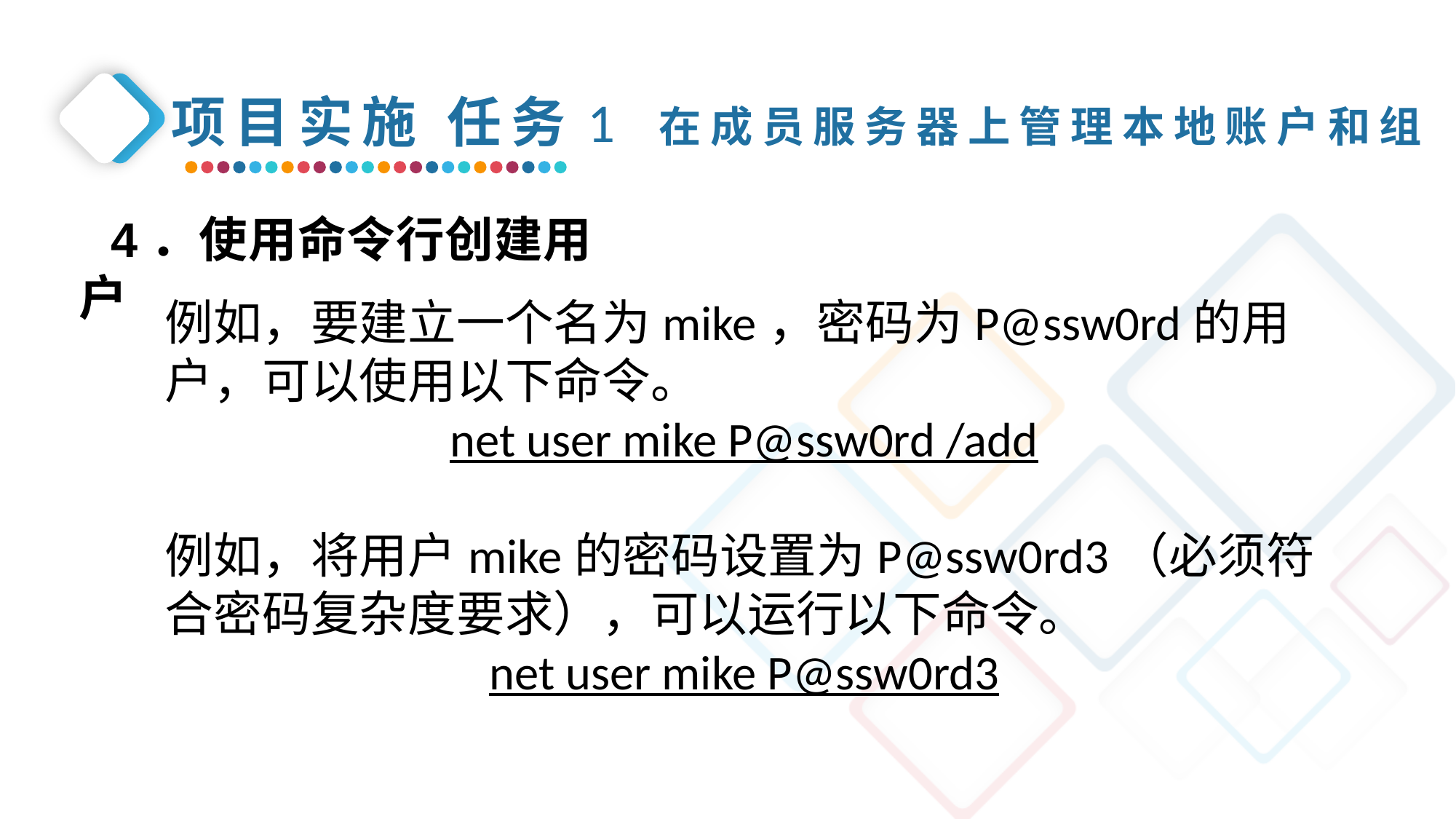

项目实施 任务1 在成员服务器上管理本地账户和组

4．使用命令行创建用户
例如，要建立一个名为mike，密码为P@ssw0rd的用户，可以使用以下命令。
net user mike P@ssw0rd /add

例如，将用户mike的密码设置为P@ssw0rd3（必须符合密码复杂度要求），可以运行以下命令。
net user mike P@ssw0rd3